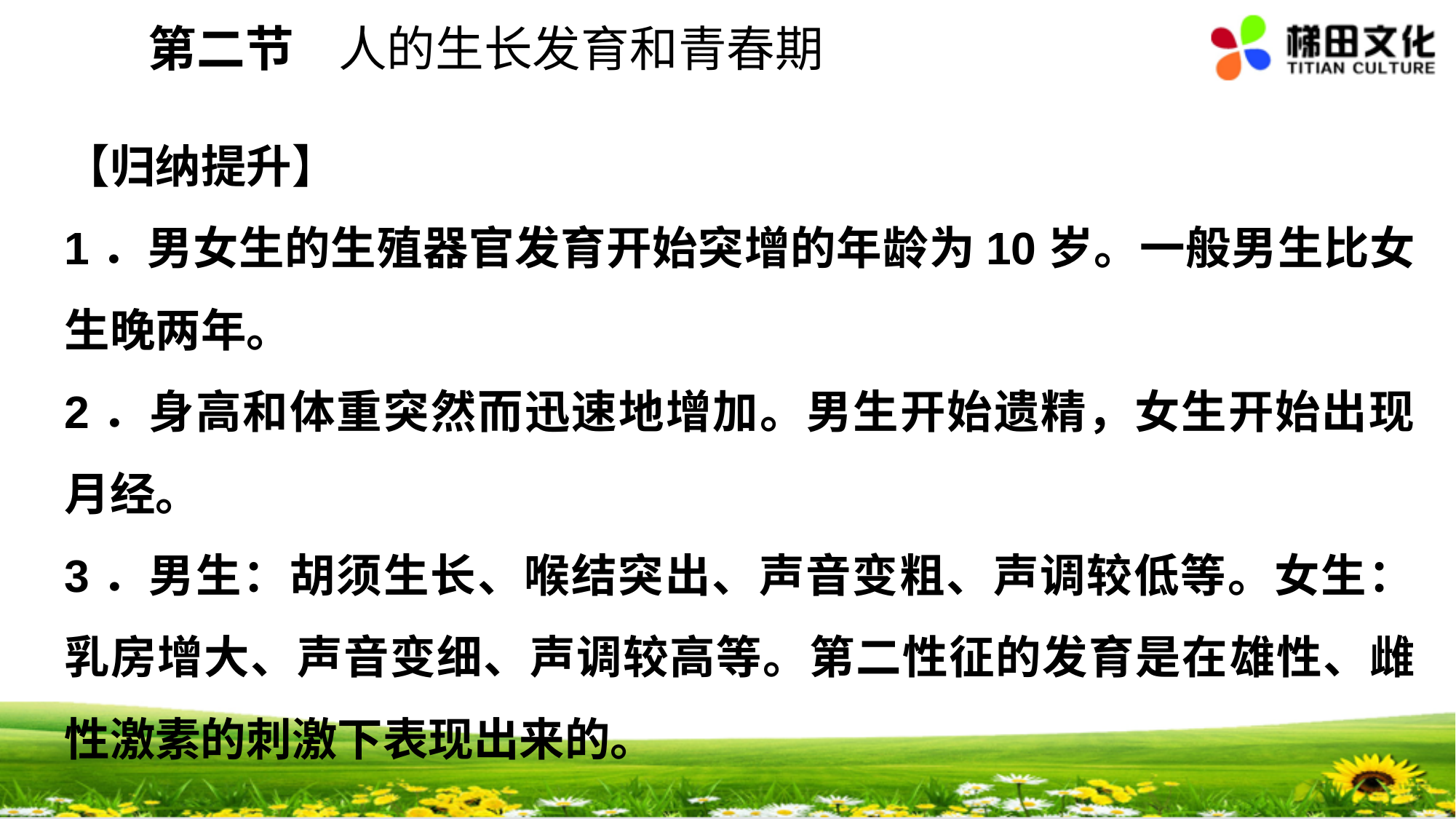

第二节    人的生长发育和青春期
【归纳提升】
1．男女生的生殖器官发育开始突增的年龄为10岁。一般男生比女生晚两年。
2．身高和体重突然而迅速地增加。男生开始遗精，女生开始出现月经。
3．男生：胡须生长、喉结突出、声音变粗、声调较低等。女生：乳房增大、声音变细、声调较高等。第二性征的发育是在雄性、雌性激素的刺激下表现出来的。